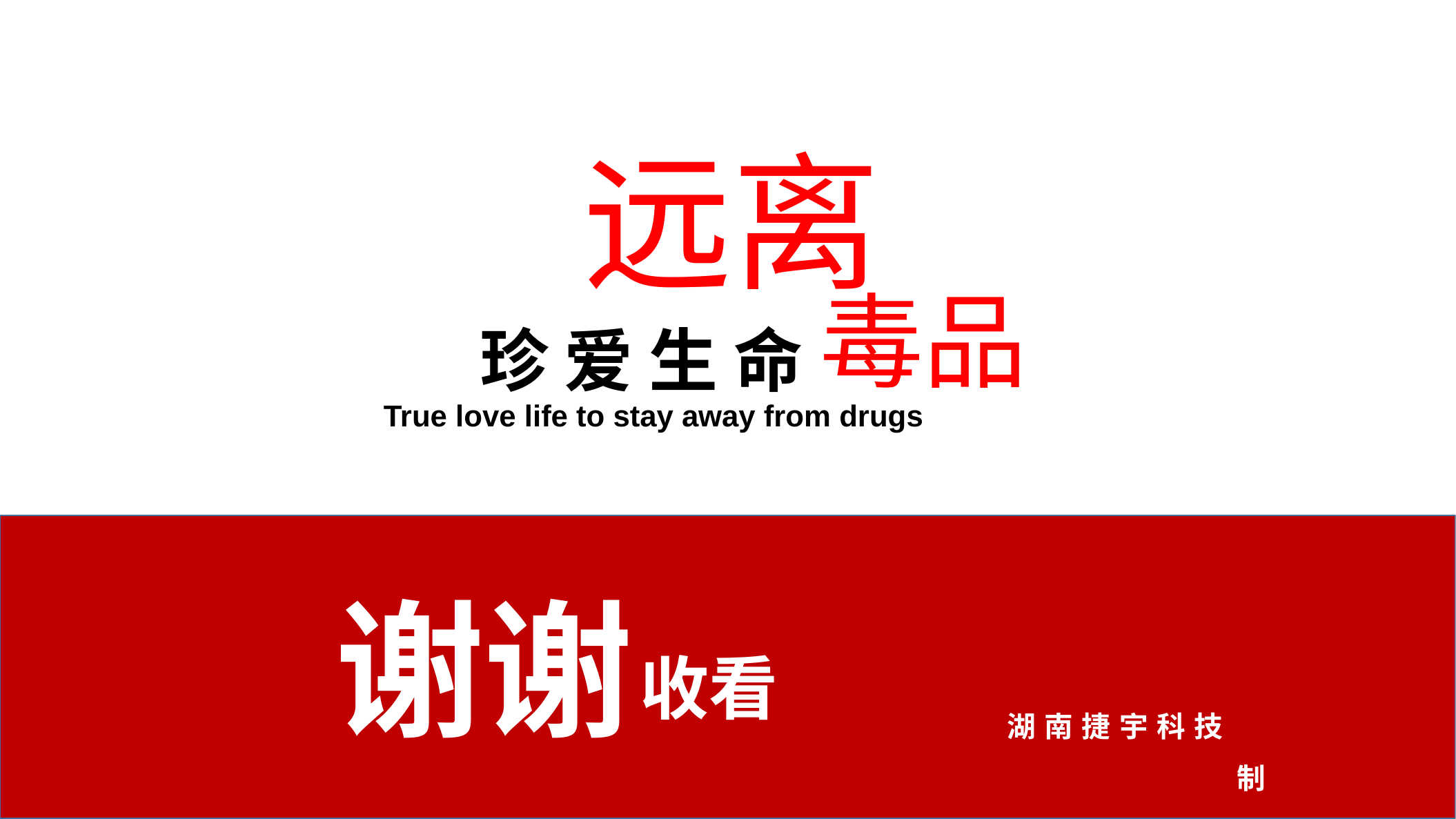

远离
珍 爱 生 命
毒品
True love life to stay away from drugs

谢谢
收看
湖南捷宇科技
                                  制